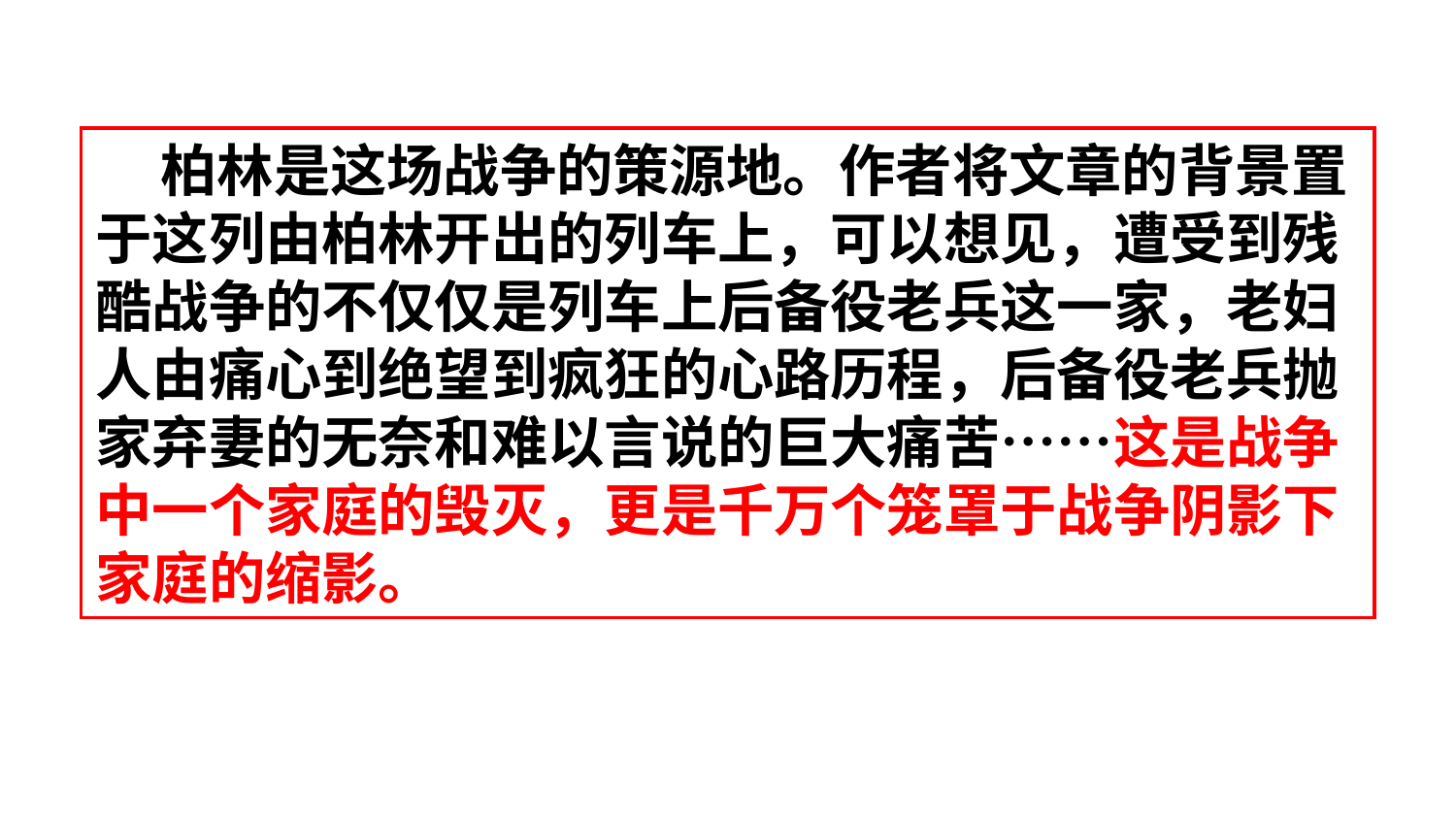

柏林是这场战争的策源地。作者将文章的背景置于这列由柏林开出的列车上，可以想见，遭受到残酷战争的不仅仅是列车上后备役老兵这一家，老妇人由痛心到绝望到疯狂的心路历程，后备役老兵抛家弃妻的无奈和难以言说的巨大痛苦……这是战争中一个家庭的毁灭，更是千万个笼罩于战争阴影下家庭的缩影。